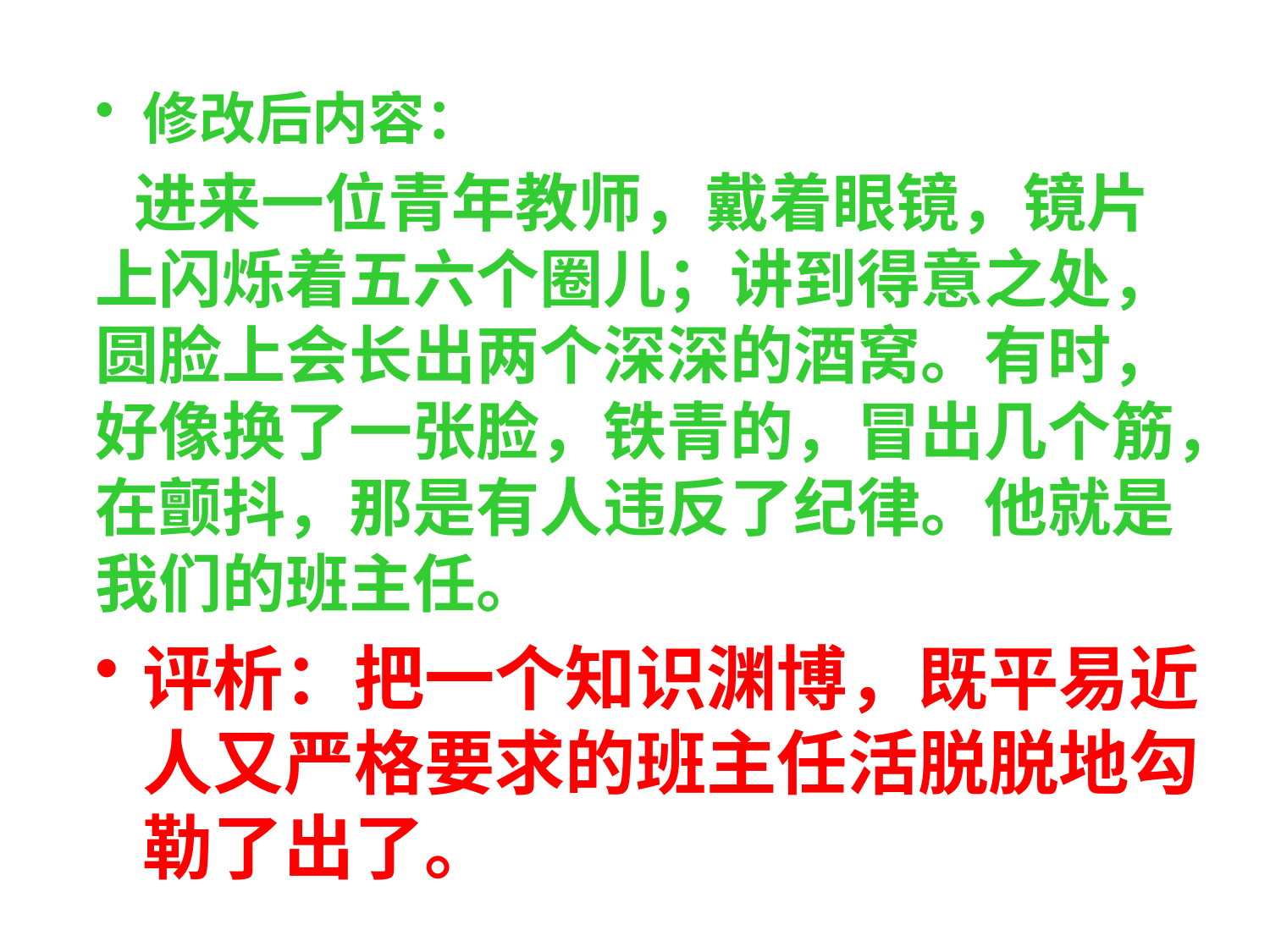

#
修改后内容：
  进来一位青年教师，戴着眼镜，镜片上闪烁着五六个圈儿；讲到得意之处，圆脸上会长出两个深深的酒窝。有时，好像换了一张脸，铁青的，冒出几个筋，在颤抖，那是有人违反了纪律。他就是我们的班主任。
评析：把一个知识渊博，既平易近人又严格要求的班主任活脱脱地勾勒了出了。